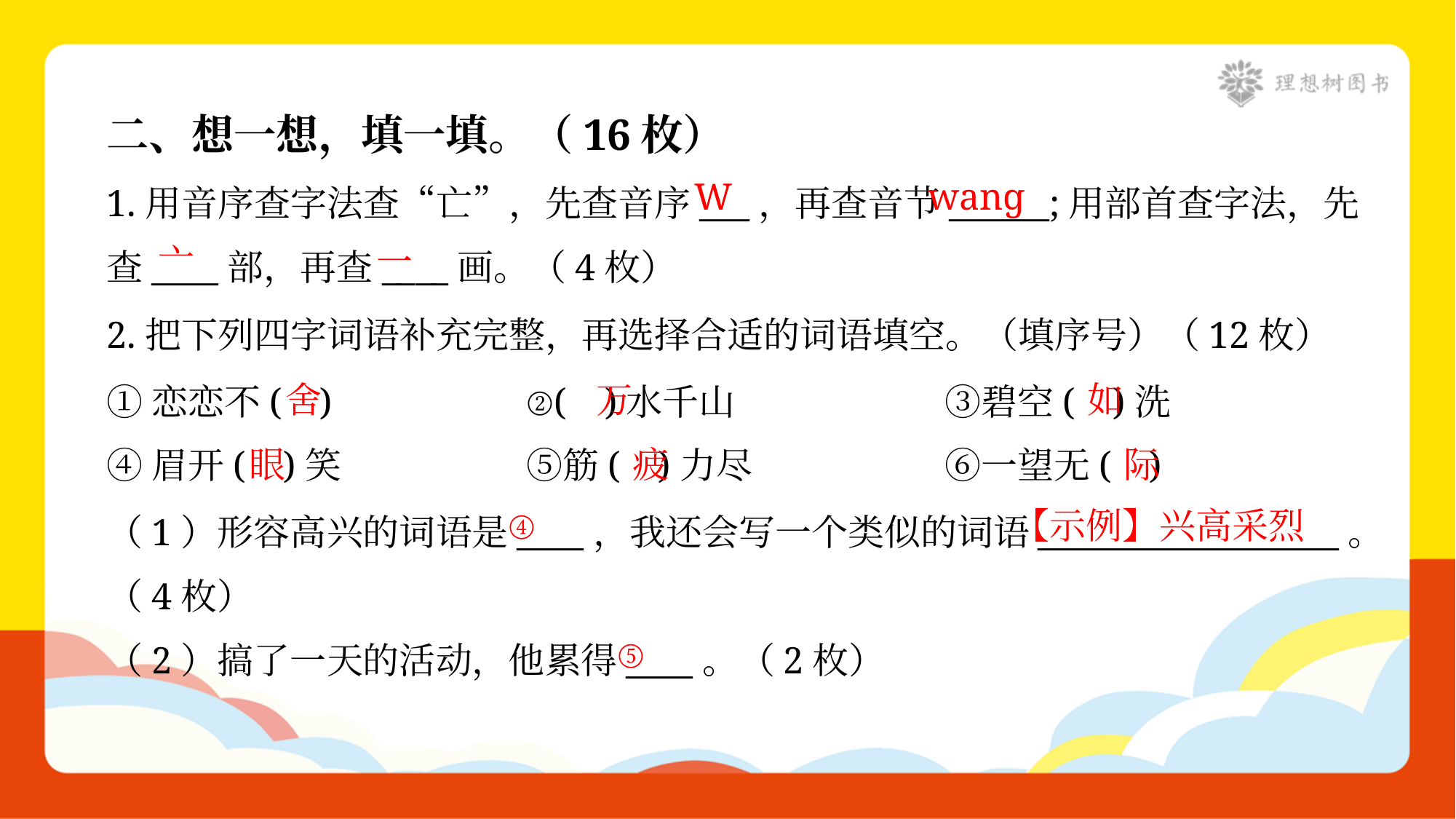

二、想一想，填一填。（16枚）
W
wanɡ
1.用音序查字法查“亡”，先查音序___，再查音节______;用部首查字法，先
查____部，再查____画。（4枚）
亠
一
2.把下列四字词语补充完整，再选择合适的词语填空。（填序号）（12枚）
①恋恋不(    )	②(    )水千山	③碧空(    )洗
④眉开(    )笑	⑤筋(    )力尽	⑥一望无(    )
舍
万
如
眼
疲
际
④
【示例】兴高采烈
（1）形容高兴的词语是____，我还会写一个类似的词语__________________。
（4枚）
⑤
（2）搞了一天的活动，他累得____。（2枚）